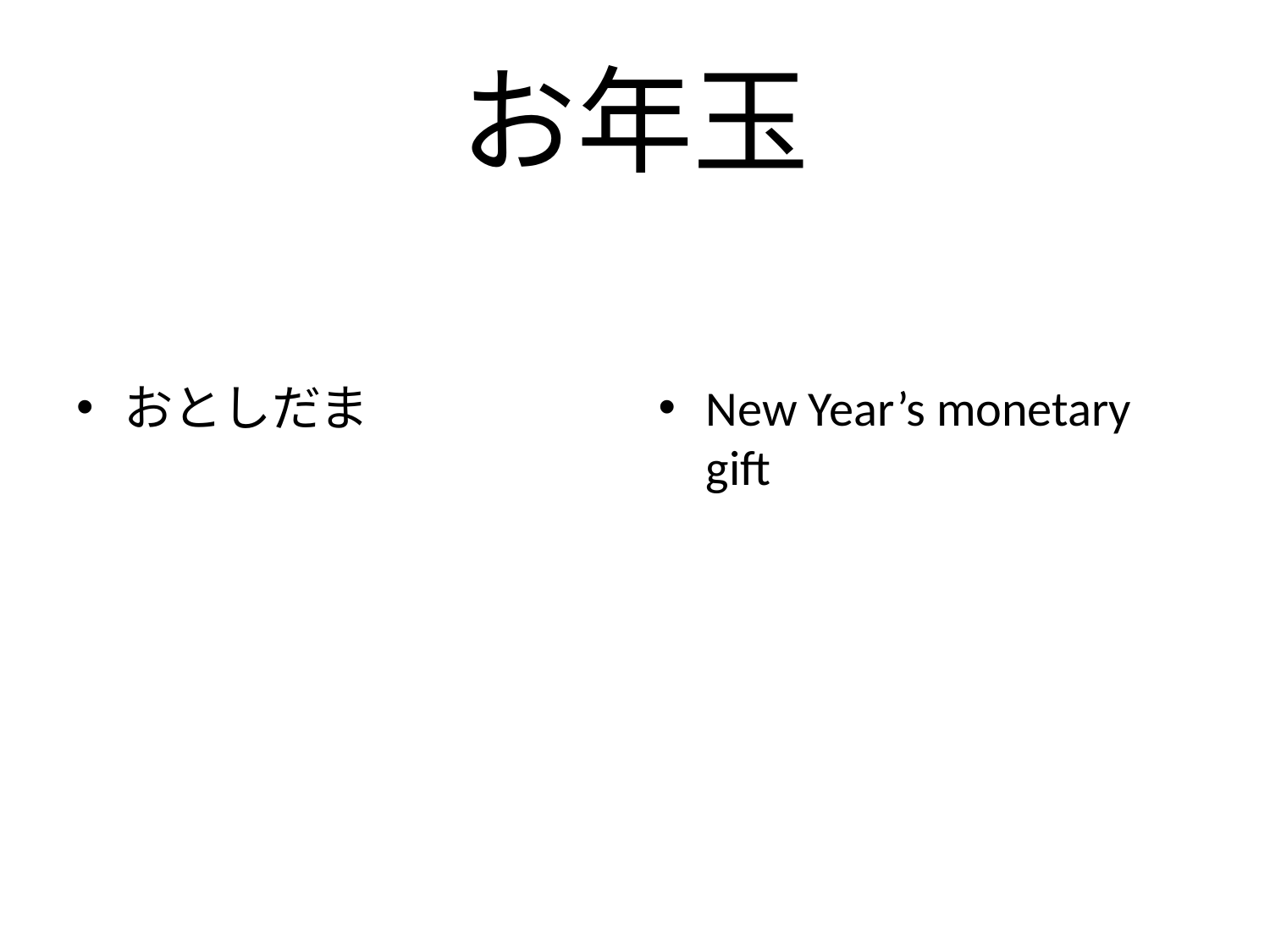

# お年玉
おとしだま
New Year’s monetary gift